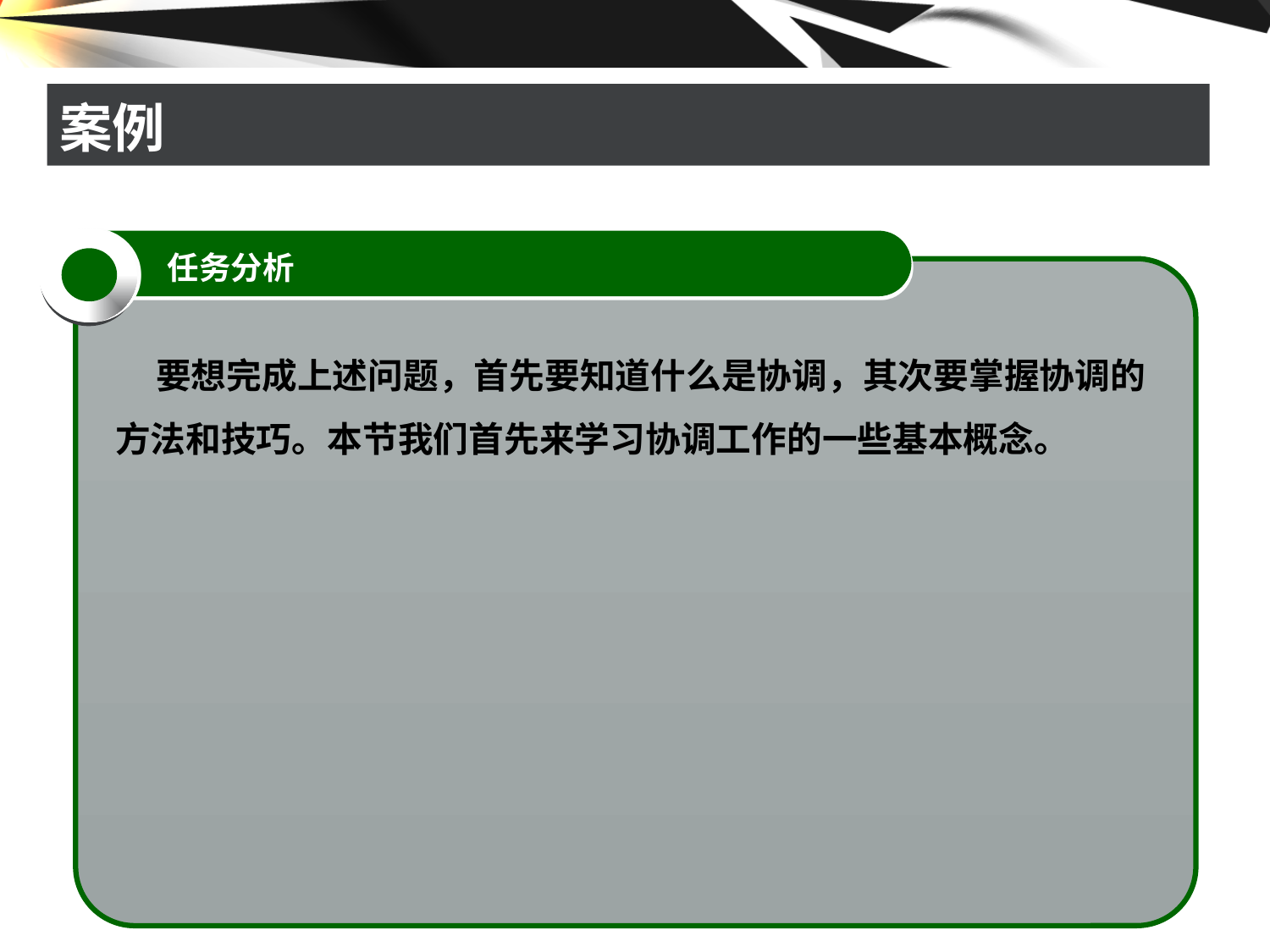

# 案例

任务分析

    要想完成上述问题，首先要知道什么是协调，其次要掌握协调的方法和技巧。本节我们首先来学习协调工作的一些基本概念。